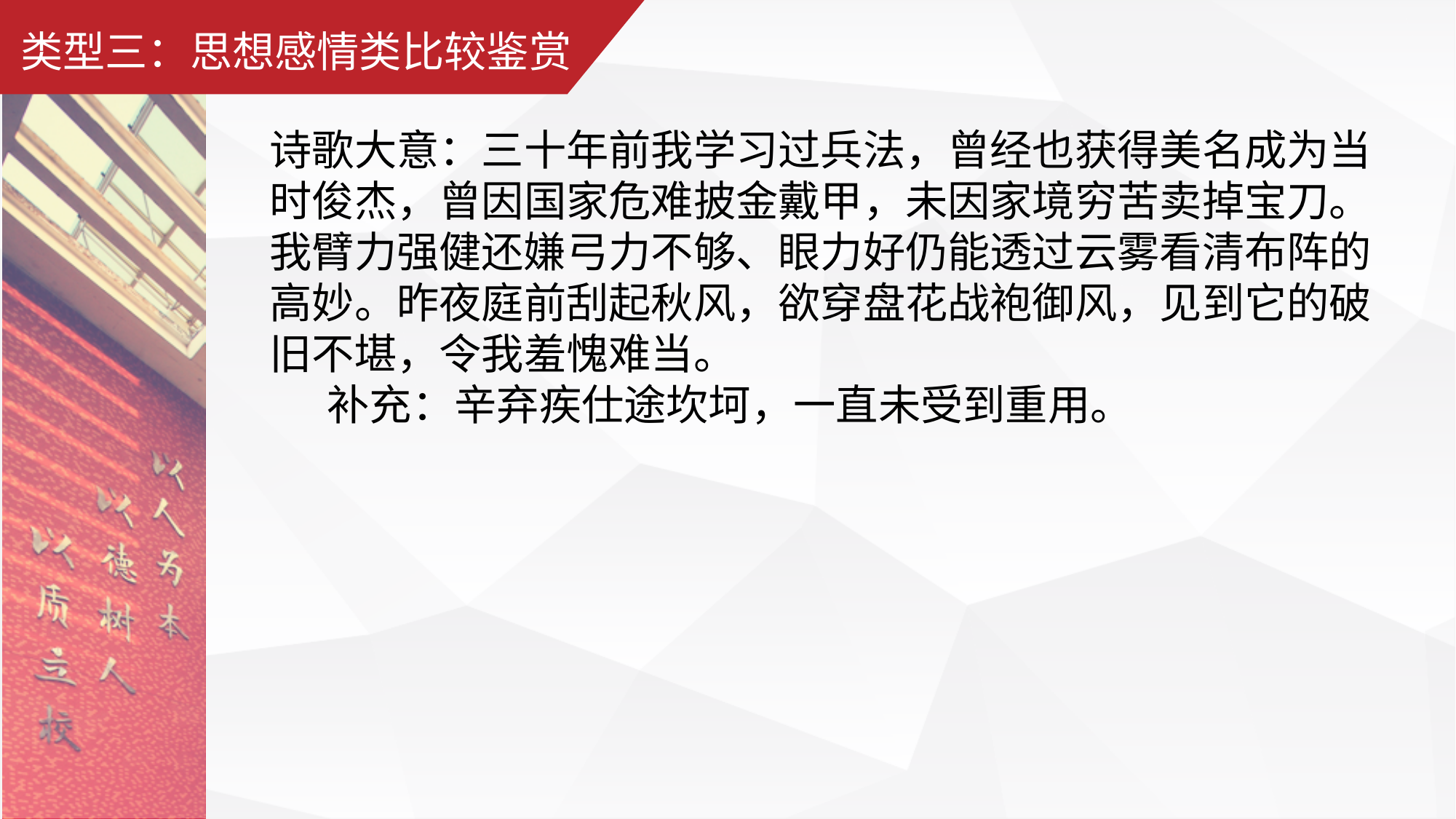

类型三：思想感情类比较鉴赏
诗歌大意：三十年前我学习过兵法，曾经也获得美名成为当时俊杰，曾因国家危难披金戴甲，未因家境穷苦卖掉宝刀。我臂力强健还嫌弓力不够、眼力好仍能透过云雾看清布阵的高妙。昨夜庭前刮起秋风，欲穿盘花战袍御风，见到它的破旧不堪，令我羞愧难当。
    补充：辛弃疾仕途坎坷，一直未受到重用。